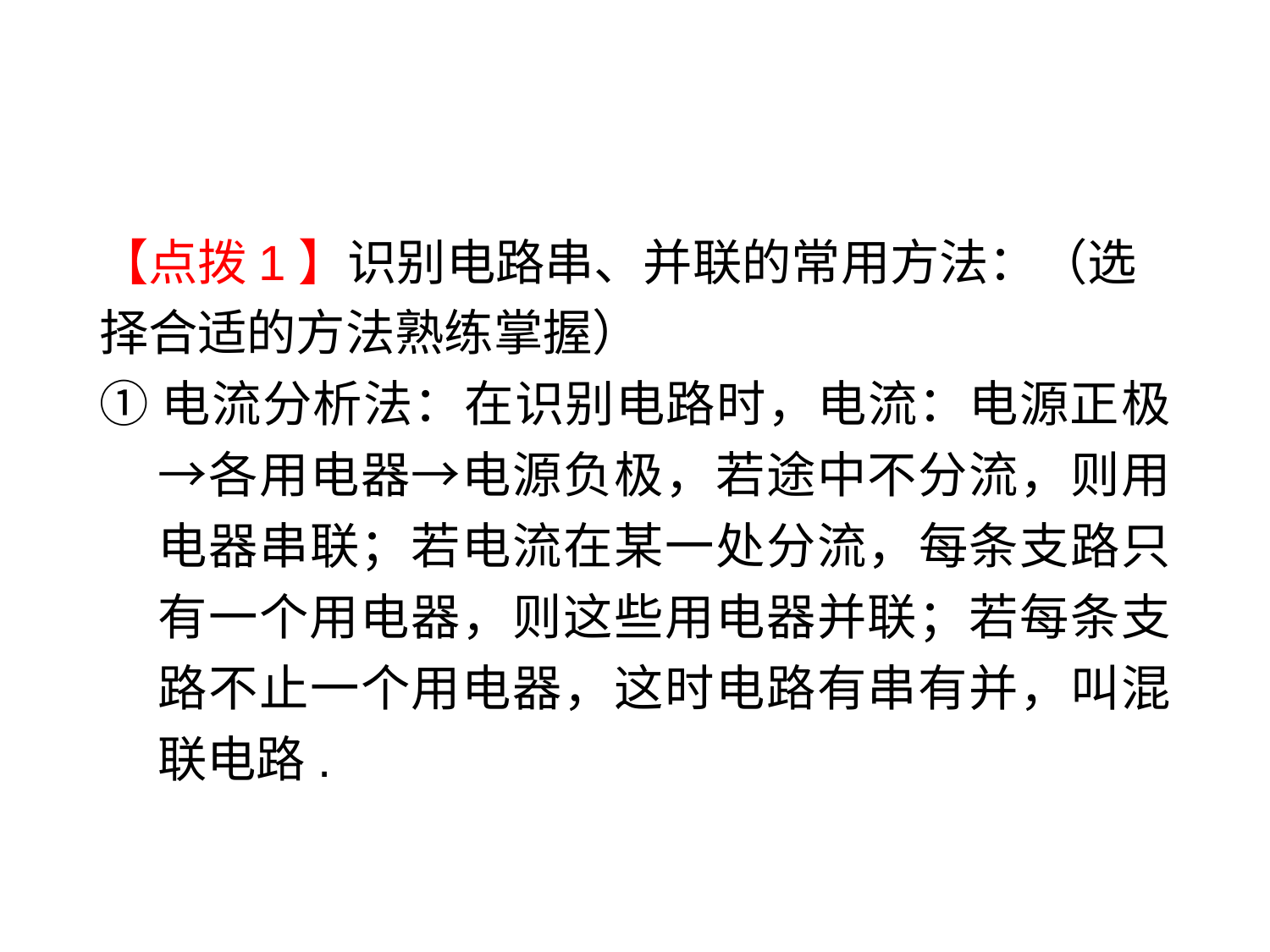

【点拨1】识别电路串、并联的常用方法：（选择合适的方法熟练掌握）
①电流分析法：在识别电路时，电流：电源正极→各用电器→电源负极，若途中不分流，则用电器串联；若电流在某一处分流，每条支路只有一个用电器，则这些用电器并联；若每条支路不止一个用电器，这时电路有串有并，叫混联电路.